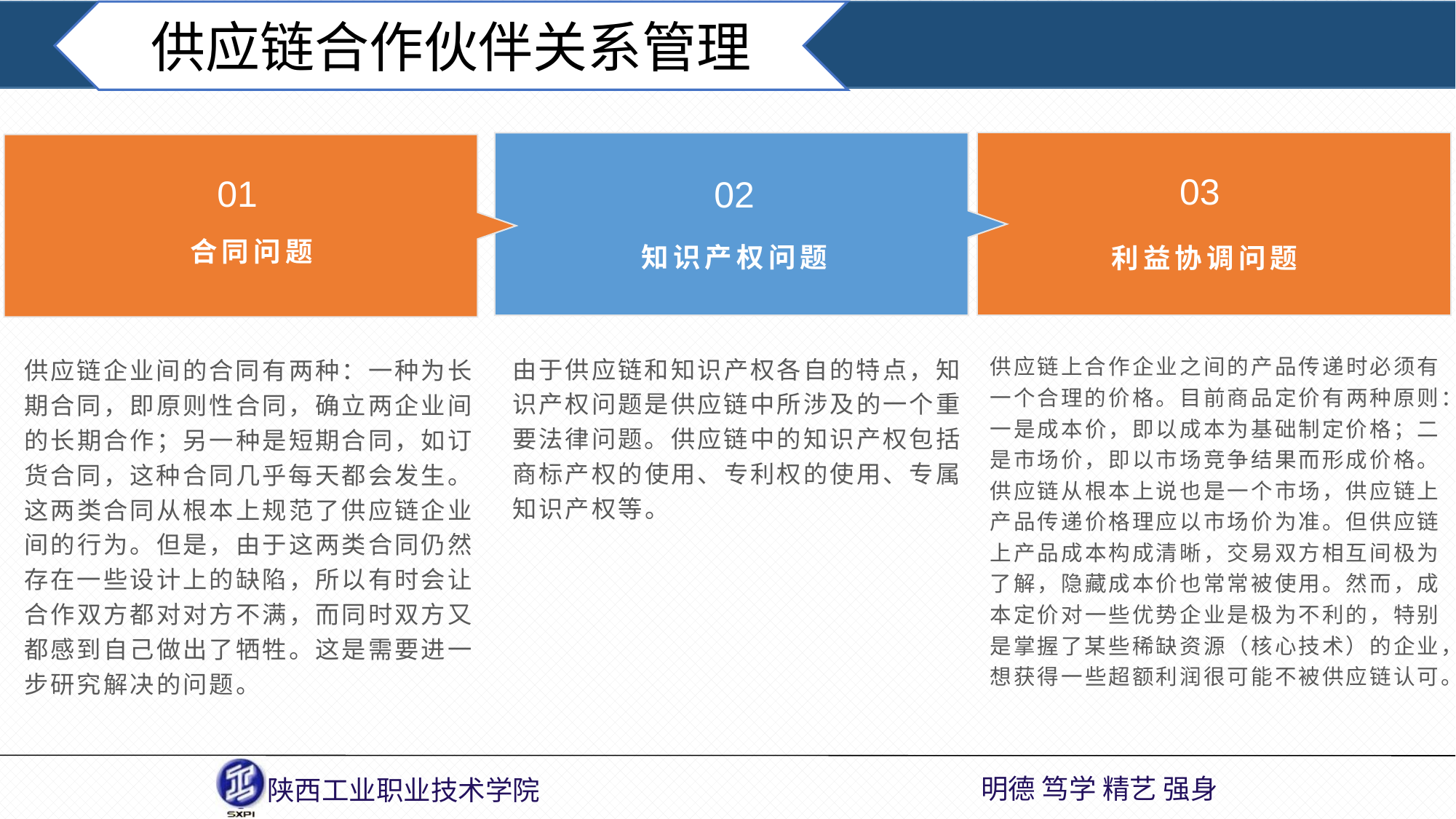

供应链合作伙伴关系管理
03
01
02
合同问题
知识产权问题
利益协调问题
供应链上合作企业之间的产品传递时必须有一个合理的价格。目前商品定价有两种原则：一是成本价，即以成本为基础制定价格；二是市场价，即以市场竞争结果而形成价格。供应链从根本上说也是一个市场，供应链上产品传递价格理应以市场价为准。但供应链上产品成本构成清晰，交易双方相互间极为了解，隐藏成本价也常常被使用。然而，成本定价对一些优势企业是极为不利的，特别是掌握了某些稀缺资源（核心技术）的企业，想获得一些超额利润很可能不被供应链认可。
由于供应链和知识产权各自的特点，知识产权问题是供应链中所涉及的一个重要法律问题。供应链中的知识产权包括商标产权的使用、专利权的使用、专属知识产权等。
供应链企业间的合同有两种：一种为长期合同，即原则性合同，确立两企业间的长期合作；另一种是短期合同，如订货合同，这种合同几乎每天都会发生。这两类合同从根本上规范了供应链企业间的行为。但是，由于这两类合同仍然存在一些设计上的缺陷，所以有时会让合作双方都对对方不满，而同时双方又都感到自己做出了牺牲。这是需要进一步研究解决的问题。